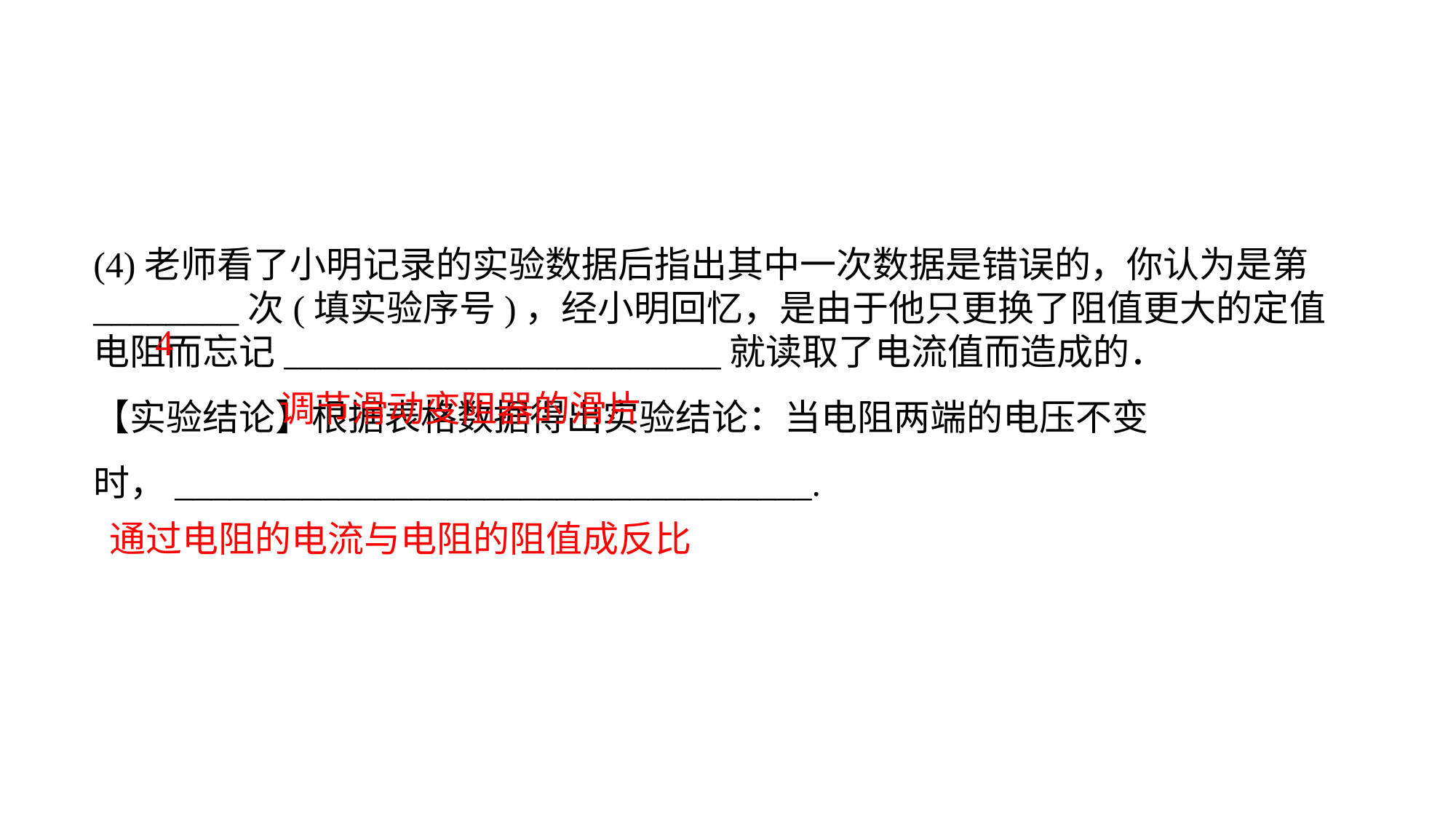

(4)老师看了小明记录的实验数据后指出其中一次数据是错误的，你认为是第________次(填实验序号)，经小明回忆，是由于他只更换了阻值更大的定值电阻而忘记________________________就读取了电流值而造成的．【实验结论】根据表格数据得出实验结论：当电阻两端的电压不变时，___________________________________.
4
调节滑动变阻器的滑片
通过电阻的电流与电阻的阻值成反比